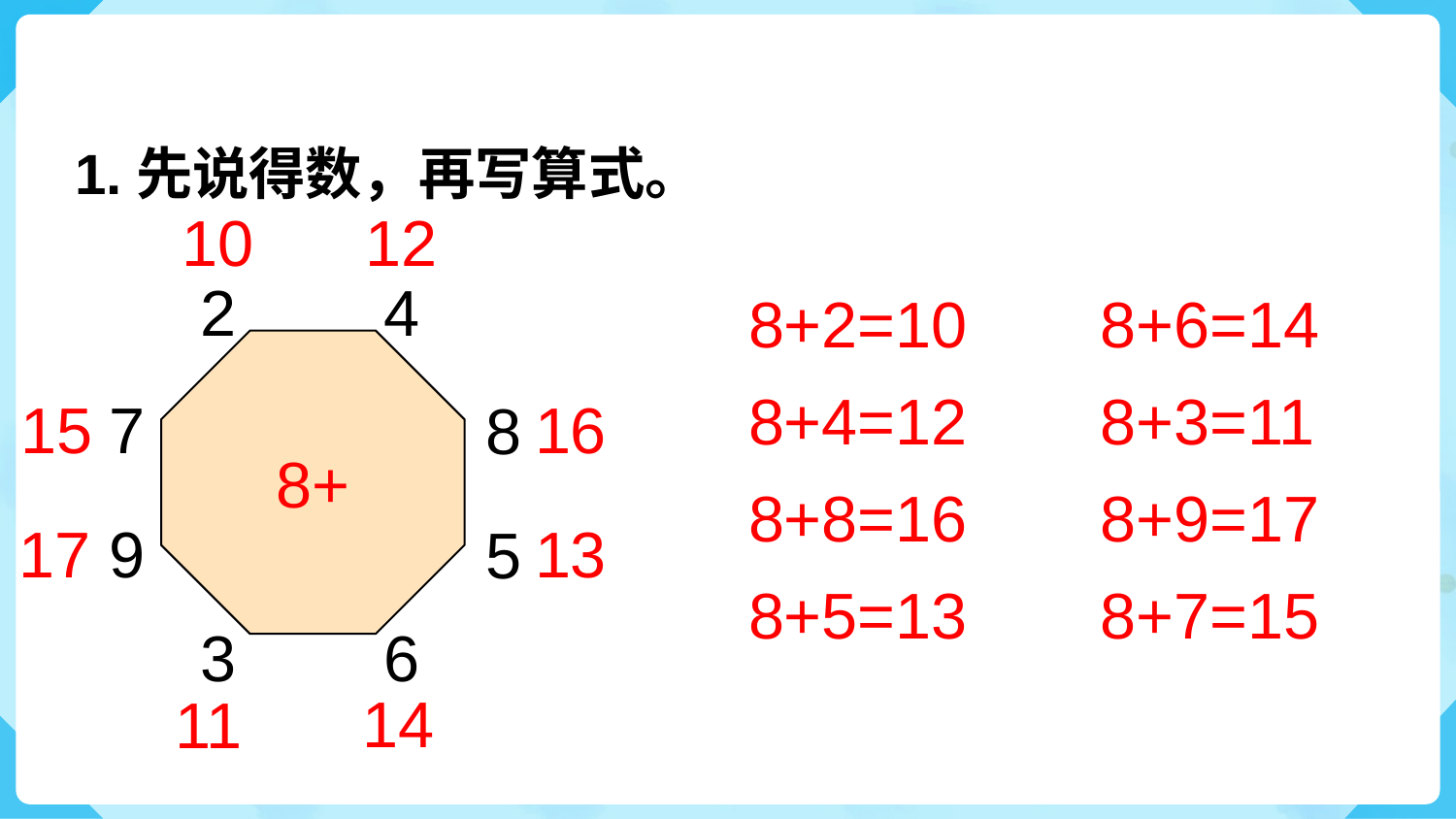

1.先说得数，再写算式。
10
12
2
4
8+2=10
8+6=14
8+
8+4=12
8+3=11
15
7
16
8
8+8=16
8+9=17
17
9
13
5
8+5=13
8+7=15
3
6
14
11